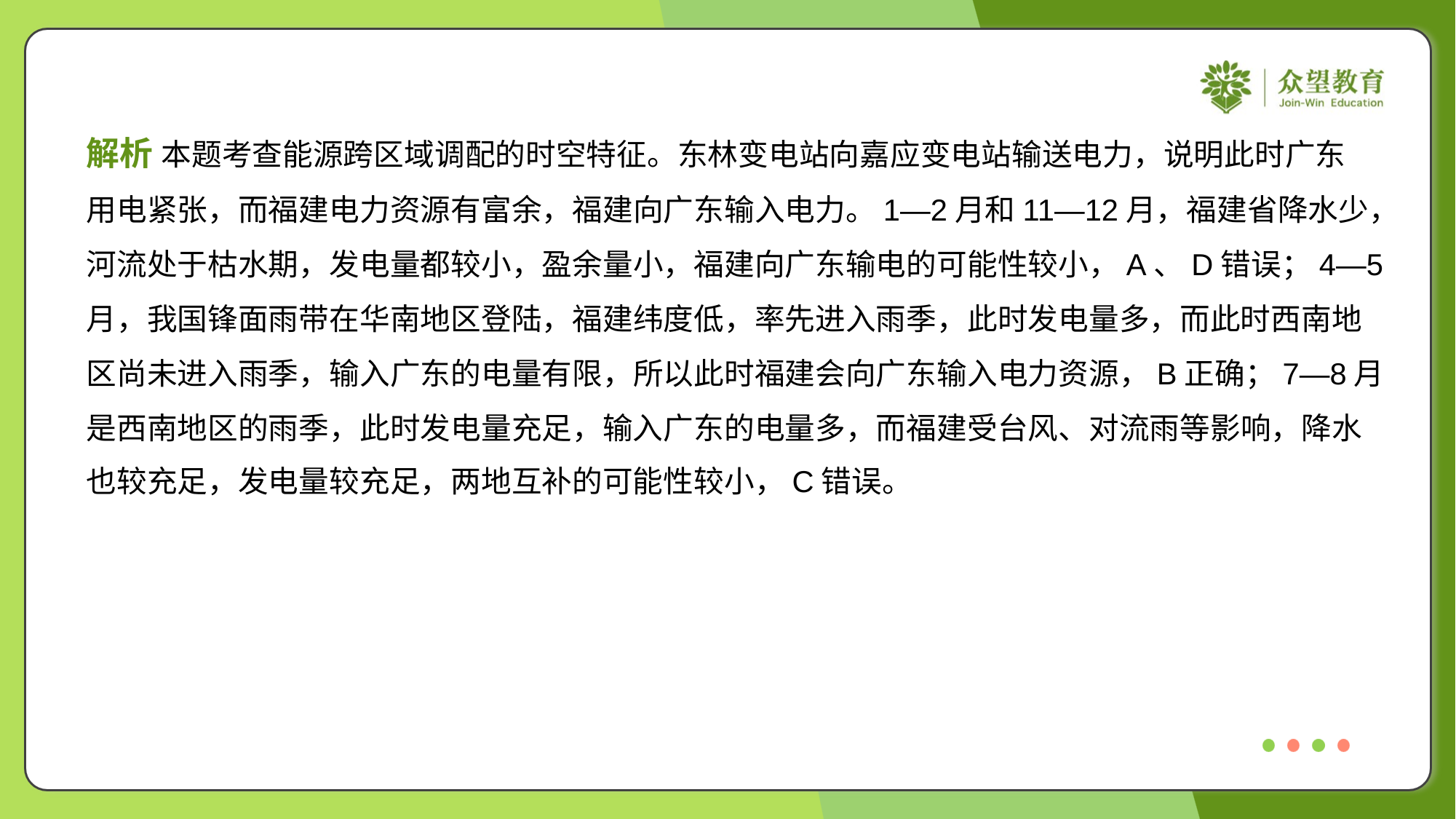

解析 本题考查能源跨区域调配的时空特征。东林变电站向嘉应变电站输送电力，说明此时广东
用电紧张，而福建电力资源有富余，福建向广东输入电力。1—2月和11—12月，福建省降水少，
河流处于枯水期，发电量都较小，盈余量小，福建向广东输电的可能性较小，A、D错误；4—5
月，我国锋面雨带在华南地区登陆，福建纬度低，率先进入雨季，此时发电量多，而此时西南地
区尚未进入雨季，输入广东的电量有限，所以此时福建会向广东输入电力资源，B正确；7—8月
是西南地区的雨季，此时发电量充足，输入广东的电量多，而福建受台风、对流雨等影响，降水
也较充足，发电量较充足，两地互补的可能性较小，C错误。